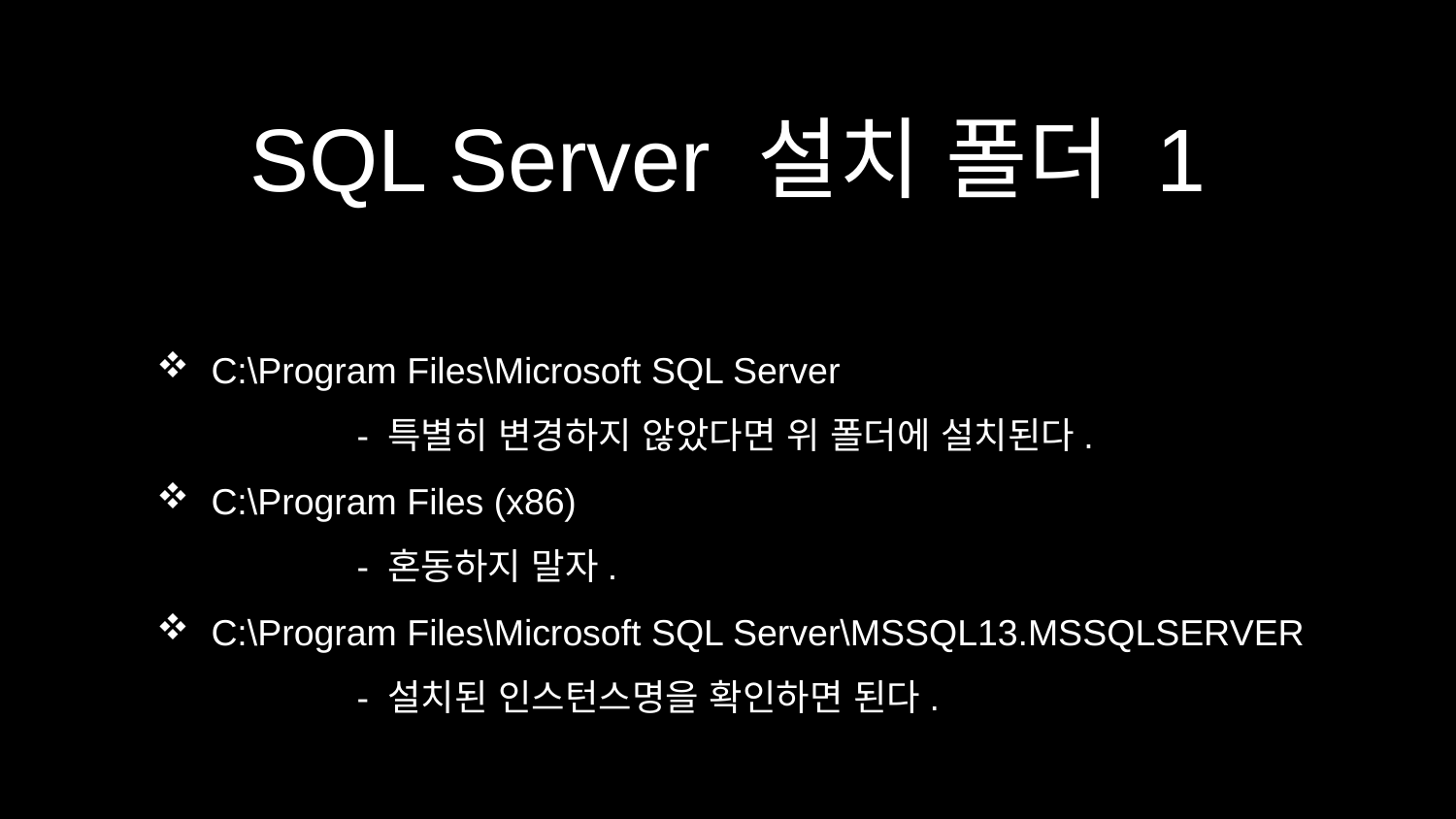

# SQL Server 설치 폴더 1
C:\Program Files\Microsoft SQL Server
	- 특별히 변경하지 않았다면 위 폴더에 설치된다.
C:\Program Files (x86)
	- 혼동하지 말자.
C:\Program Files\Microsoft SQL Server\MSSQL13.MSSQLSERVER
	- 설치된 인스턴스명을 확인하면 된다.